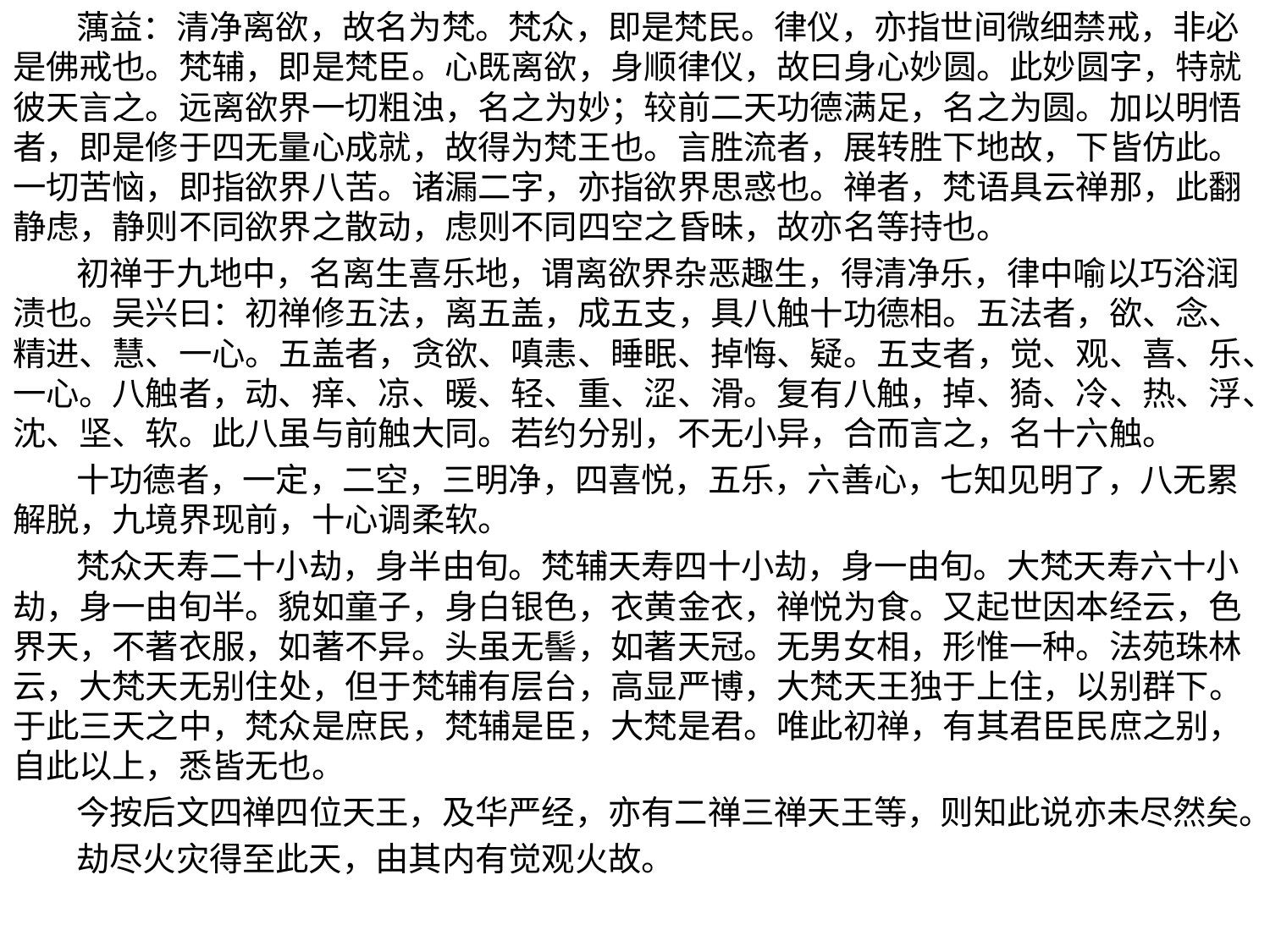

蕅益：清净离欲，故名为梵。梵众，即是梵民。律仪，亦指世间微细禁戒，非必是佛戒也。梵辅，即是梵臣。心既离欲，身顺律仪，故曰身心妙圆。此妙圆字，特就彼天言之。远离欲界一切粗浊，名之为妙；较前二天功德满足，名之为圆。加以明悟者，即是修于四无量心成就，故得为梵王也。言胜流者，展转胜下地故，下皆仿此。一切苦恼，即指欲界八苦。诸漏二字，亦指欲界思惑也。禅者，梵语具云禅那，此翻静虑，静则不同欲界之散动，虑则不同四空之昏昧，故亦名等持也。
        初禅于九地中，名离生喜乐地，谓离欲界杂恶趣生，得清净乐，律中喻以巧浴润渍也。吴兴曰：初禅修五法，离五盖，成五支，具八触十功德相。五法者，欲、念、精进、慧、一心。五盖者，贪欲、嗔恚、睡眠、掉悔、疑。五支者，觉、观、喜、乐、一心。八触者，动、痒、凉、暖、轻、重、涩、滑。复有八触，掉、猗、冷、热、浮、沈、坚、软。此八虽与前触大同。若约分别，不无小异，合而言之，名十六触。
        十功德者，一定，二空，三明净，四喜悦，五乐，六善心，七知见明了，八无累解脱，九境界现前，十心调柔软。
        梵众天寿二十小劫，身半由旬。梵辅天寿四十小劫，身一由旬。大梵天寿六十小劫，身一由旬半。貌如童子，身白银色，衣黄金衣，禅悦为食。又起世因本经云，色界天，不著衣服，如著不异。头虽无髻，如著天冠。无男女相，形惟一种。法苑珠林云，大梵天无别住处，但于梵辅有层台，高显严博，大梵天王独于上住，以别群下。于此三天之中，梵众是庶民，梵辅是臣，大梵是君。唯此初禅，有其君臣民庶之别，自此以上，悉皆无也。
        今按后文四禅四位天王，及华严经，亦有二禅三禅天王等，则知此说亦未尽然矣。
        劫尽火灾得至此天，由其内有觉观火故。